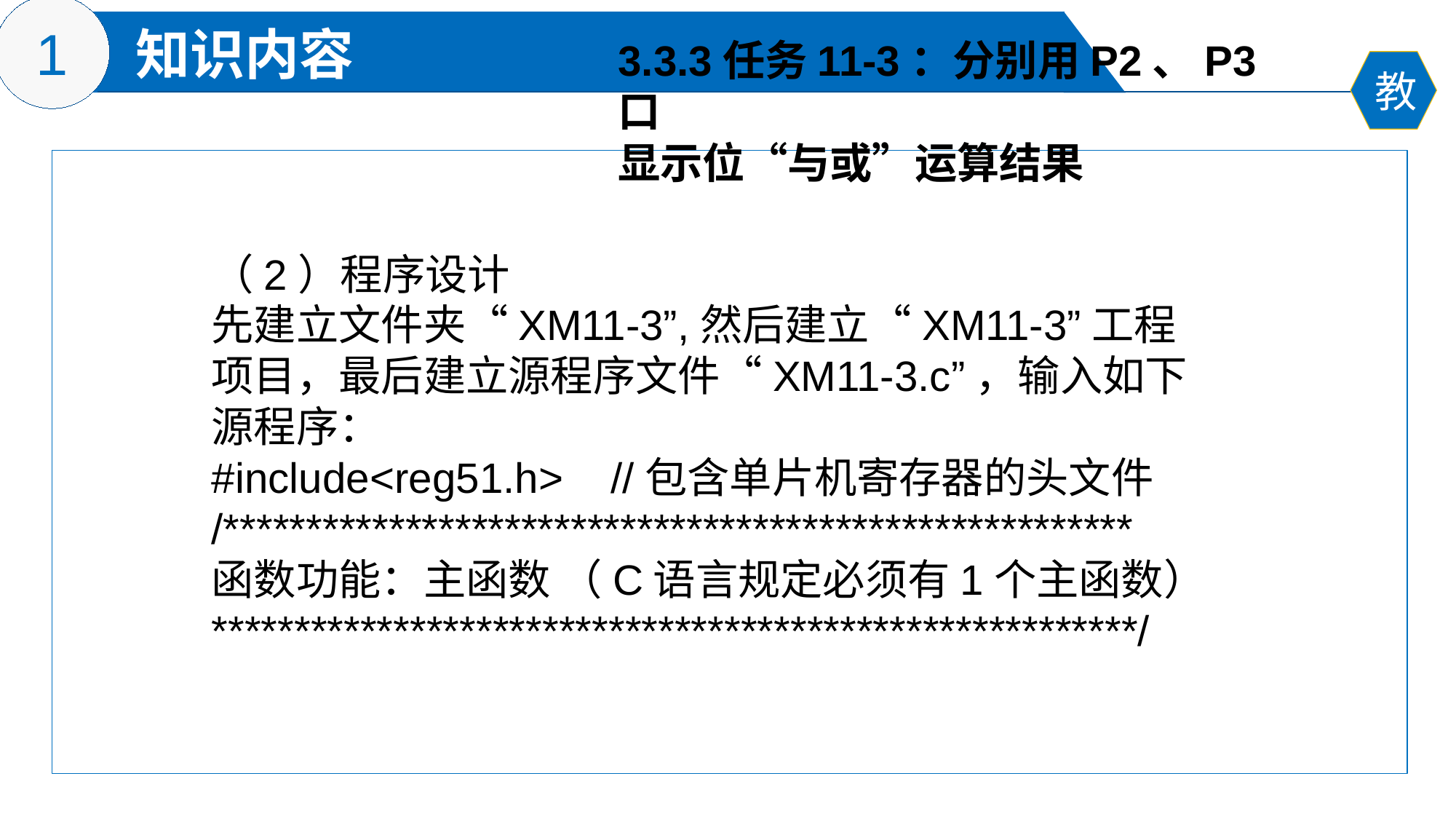

3.3.3任务11-3：分别用P2、P3口
显示位“与或”运算结果
（2）程序设计
先建立文件夹“XM11-3”,然后建立“XM11-3”工程项目，最后建立源程序文件“XM11-3.c”，输入如下源程序：
#include<reg51.h>    //包含单片机寄存器的头文件
/*******************************************************
函数功能：主函数 （C语言规定必须有1个主函数）
********************************************************/